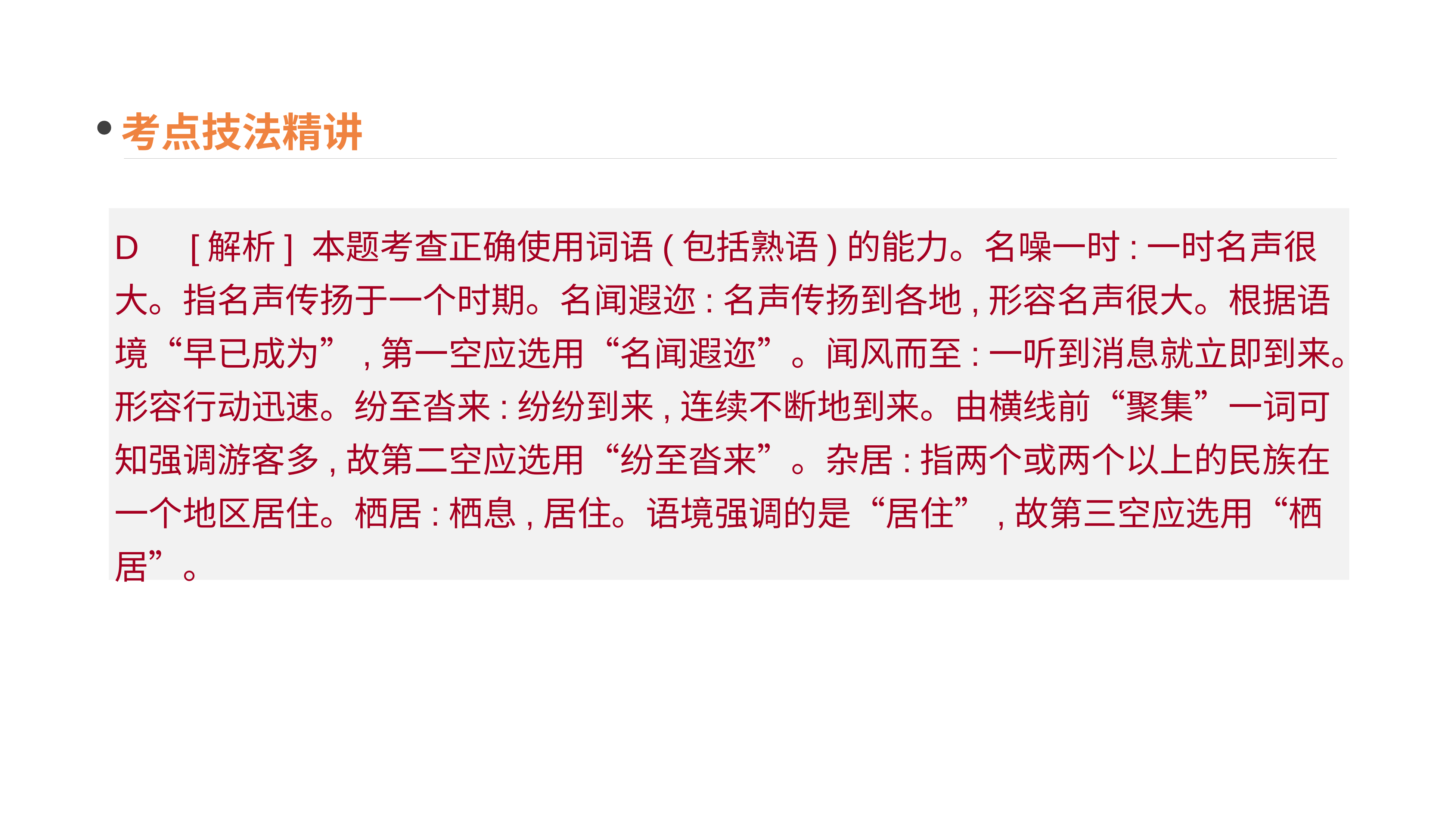

考点技法精讲

D　[解析] 本题考查正确使用词语(包括熟语)的能力。名噪一时:一时名声很大。指名声传扬于一个时期。名闻遐迩:名声传扬到各地,形容名声很大。根据语境“早已成为”,第一空应选用“名闻遐迩”。闻风而至:一听到消息就立即到来。形容行动迅速。纷至沓来:纷纷到来,连续不断地到来。由横线前“聚集”一词可知强调游客多,故第二空应选用“纷至沓来”。杂居:指两个或两个以上的民族在一个地区居住。栖居:栖息,居住。语境强调的是“居住”,故第三空应选用“栖居”。